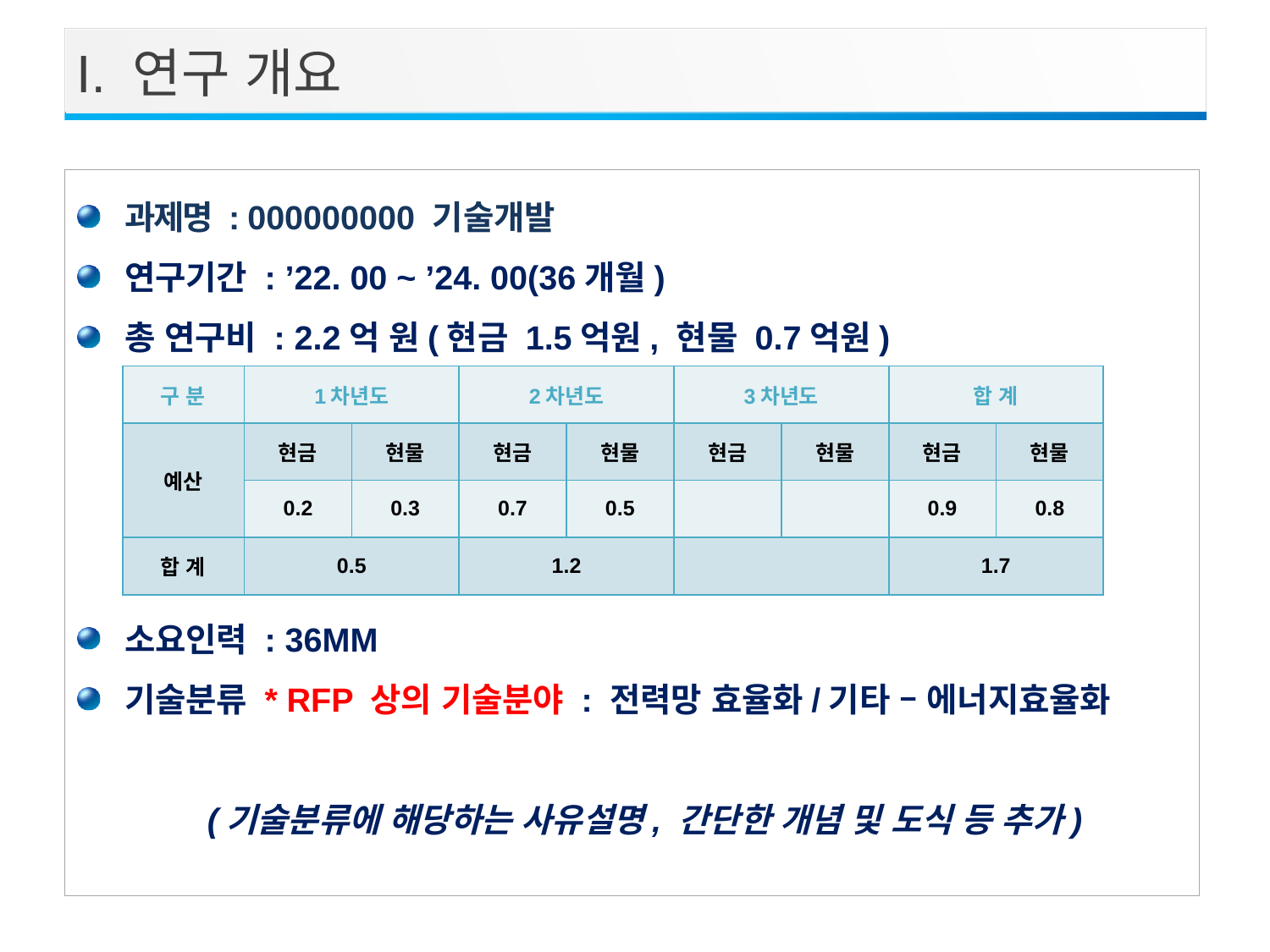

I. 연구 개요
과제명 : 000000000 기술개발
연구기간 : ’22. 00 ~ ’24. 00(36개월)
총 연구비 : 2.2억 원(현금 1.5억원, 현물 0.7억원)

소요인력 : 36MM
기술분류 * RFP 상의 기술분야 : 전력망 효율화/기타 – 에너지효율화

              (기술분류에 해당하는 사유설명, 간단한 개념 및 도식 등 추가)
| 구 분 | 1차년도 |  | 2차년도 |  | 3차년도 |  | 합 계 |  |
| --- | --- | --- | --- | --- | --- | --- | --- | --- |
| 예산 | 현금 | 현물 | 현금 | 현물 | 현금 | 현물 | 현금 | 현물 |
|  | 0.2 | 0.3 | 0.7 | 0.5 |  |  | 0.9 | 0.8 |
| 합 계 | 0.5 |  | 1.2 |  |  |  | 1.7 |  |